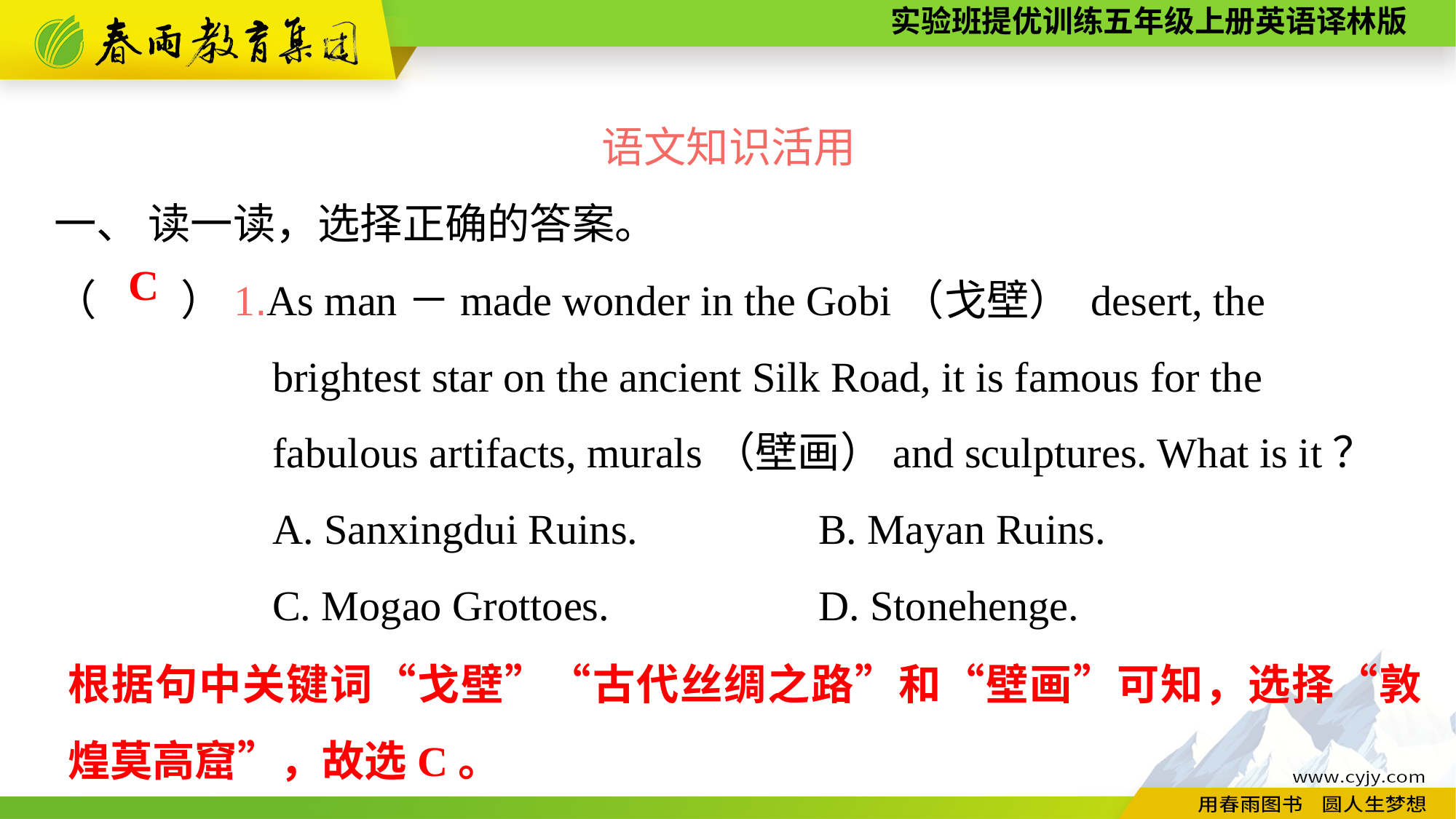

语文知识活用
一、 读一读，选择正确的答案。
（　　）1.As man－made wonder in the Gobi（戈壁） desert, the
		brightest star on the ancient Silk Road, it is famous for the
		fabulous artifacts, murals（壁画）and sculptures. What is it？
		A. Sanxingdui Ruins.		B. Mayan Ruins.
		C. Mogao Grottoes.		D. Stonehenge.
C
根据句中关键词“戈壁”“古代丝绸之路”和“壁画”可知，选择“敦煌莫高窟”，故选C。